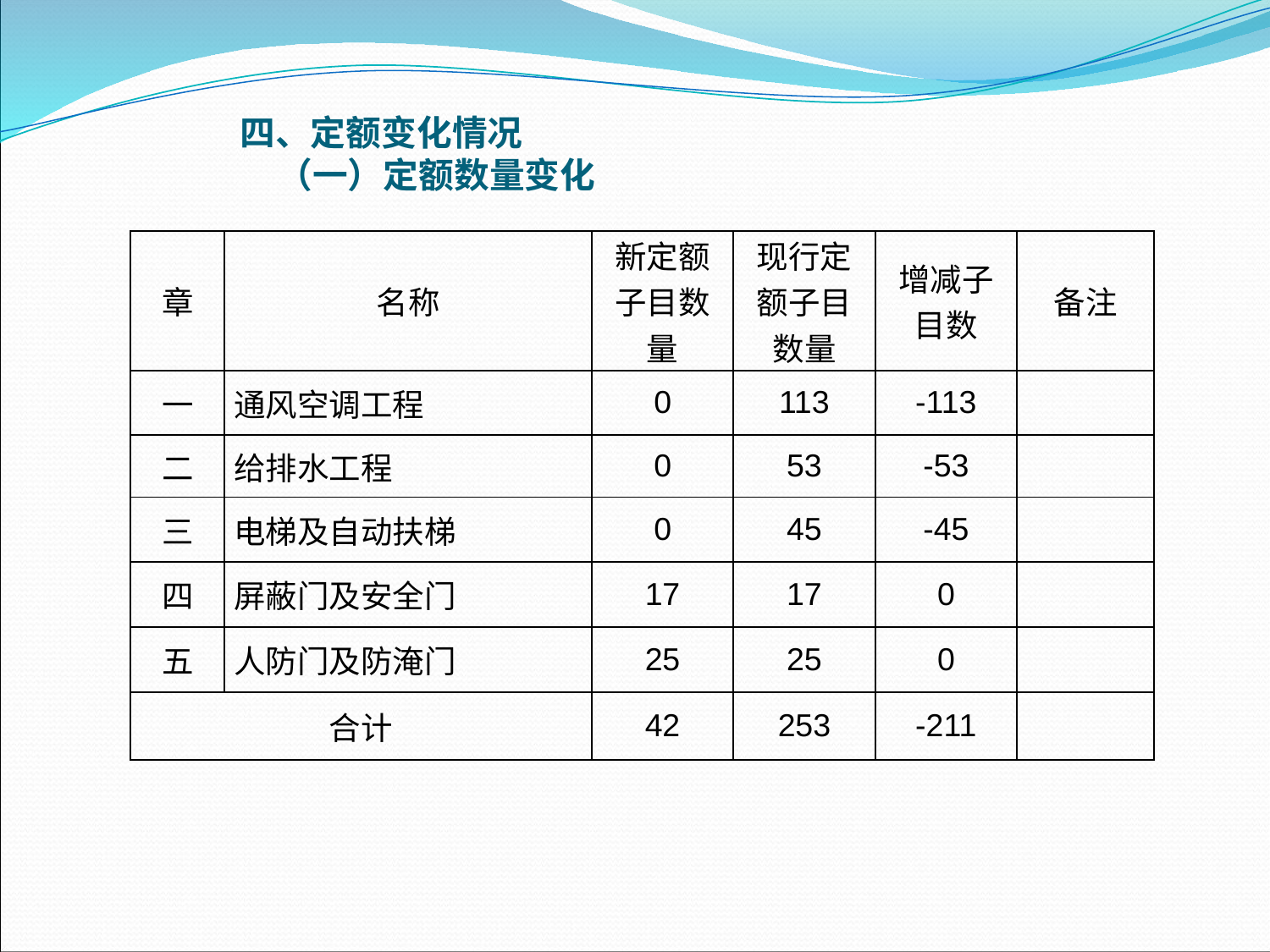

四、定额变化情况（一）定额数量变化
| 章 | 名称 | 新定额子目数量 | 现行定额子目数量 | 增减子目数 | 备注 |
| --- | --- | --- | --- | --- | --- |
| 一 | 通风空调工程 | 0 | 113 | -113 |  |
| 二 | 给排水工程 | 0 | 53 | -53 |  |
| 三 | 电梯及自动扶梯 | 0 | 45 | -45 |  |
| 四 | 屏蔽门及安全门 | 17 | 17 | 0 |  |
| 五 | 人防门及防淹门 | 25 | 25 | 0 |  |
| 合计 |  | 42 | 253 | -211 |  |